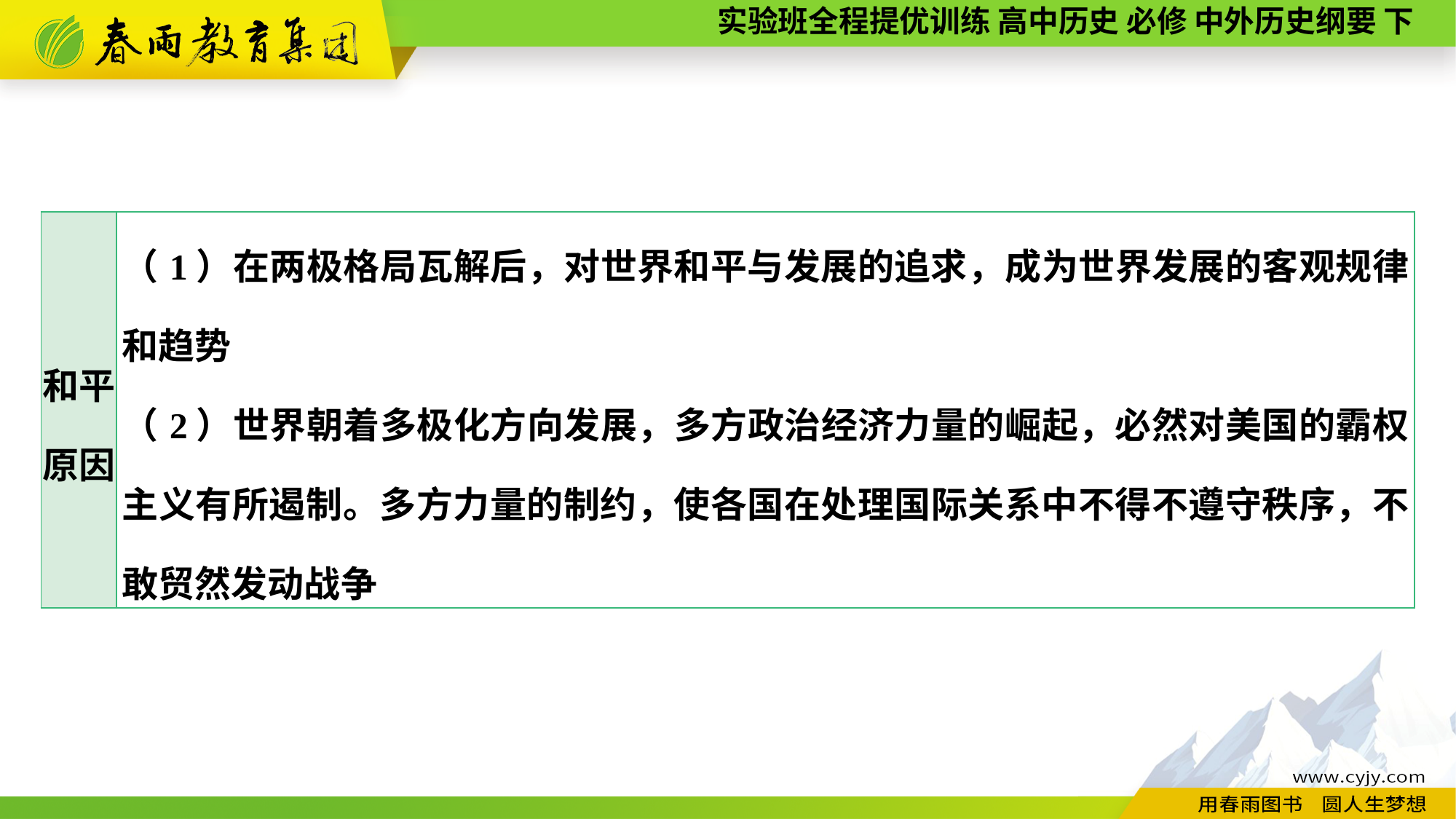

| 和平 原因 | （1）在两极格局瓦解后，对世界和平与发展的追求，成为世界发展的客观规律和趋势 （2）世界朝着多极化方向发展，多方政治经济力量的崛起，必然对美国的霸权主义有所遏制。多方力量的制约，使各国在处理国际关系中不得不遵守秩序，不敢贸然发动战争 |
| --- | --- |